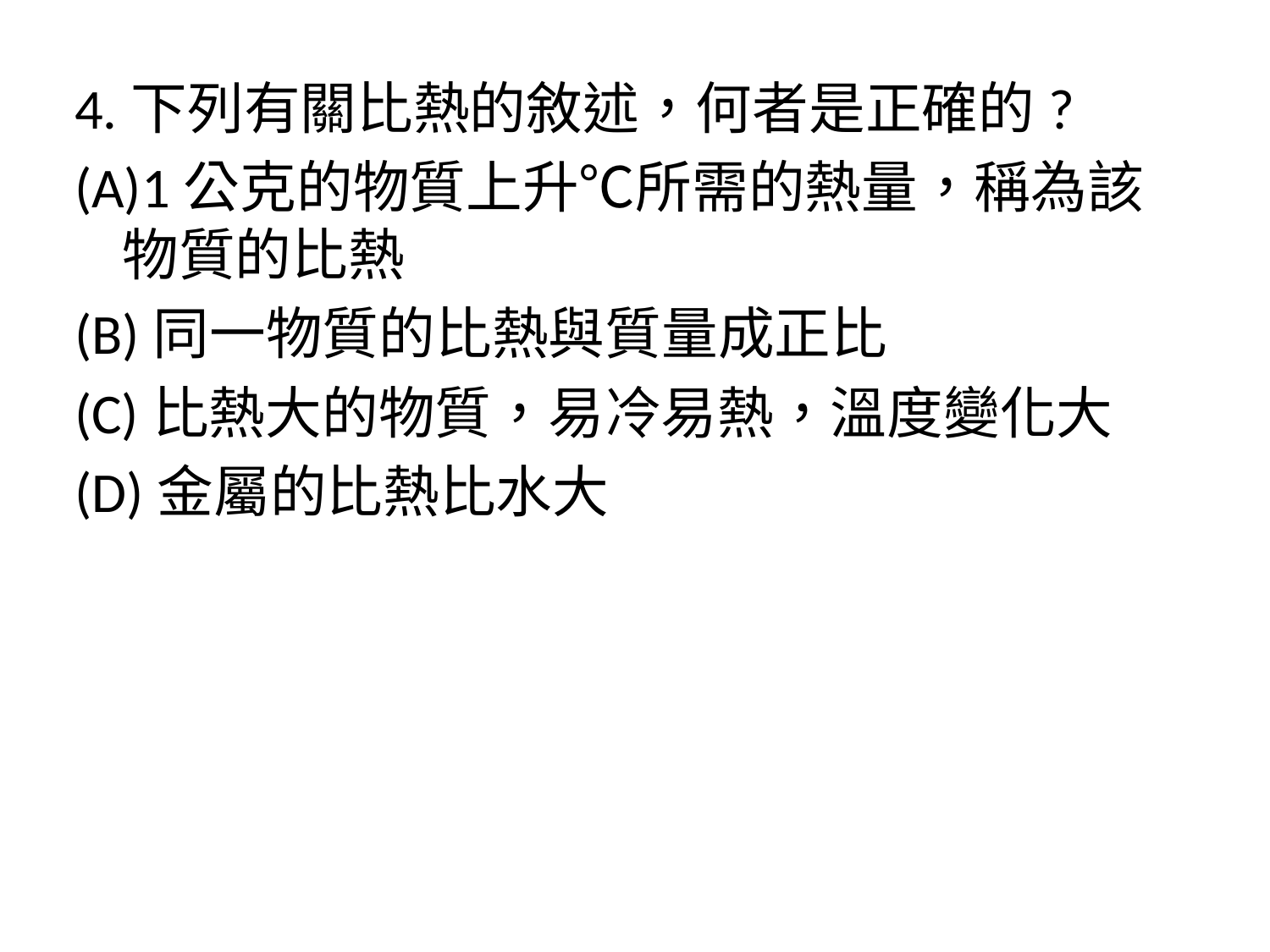

4.下列有關比熱的敘述，何者是正確的?
(A)1公克的物質上升℃所需的熱量，稱為該物質的比熱
(B)同一物質的比熱與質量成正比
(C)比熱大的物質，易冷易熱，溫度變化大
(D)金屬的比熱比水大